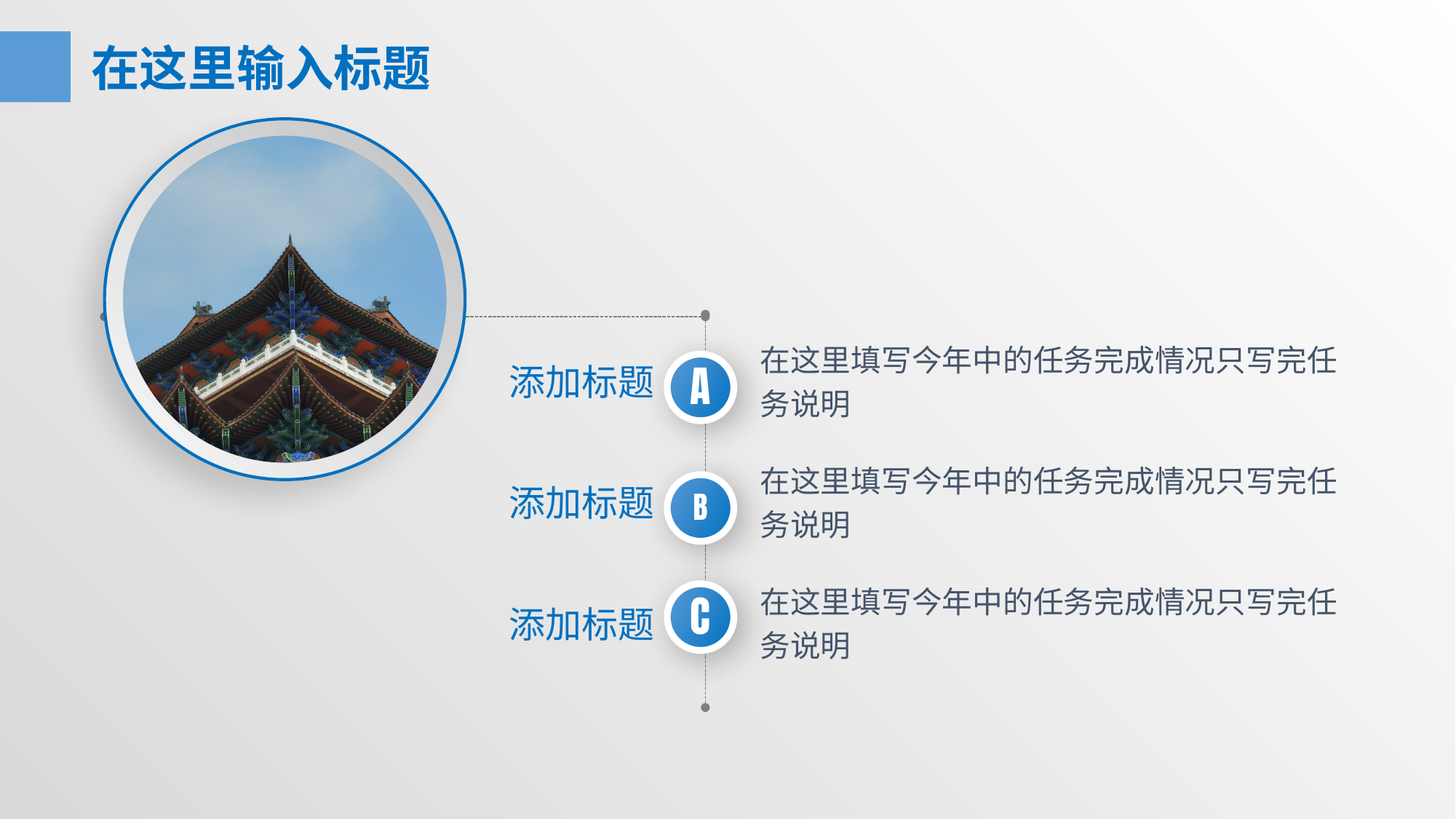

在这里输入标题

在这里填写今年中的任务完成情况只写完任务说明
添加标题

A
在这里填写今年中的任务完成情况只写完任务说明
添加标题

B
在这里填写今年中的任务完成情况只写完任务说明

C
添加标题